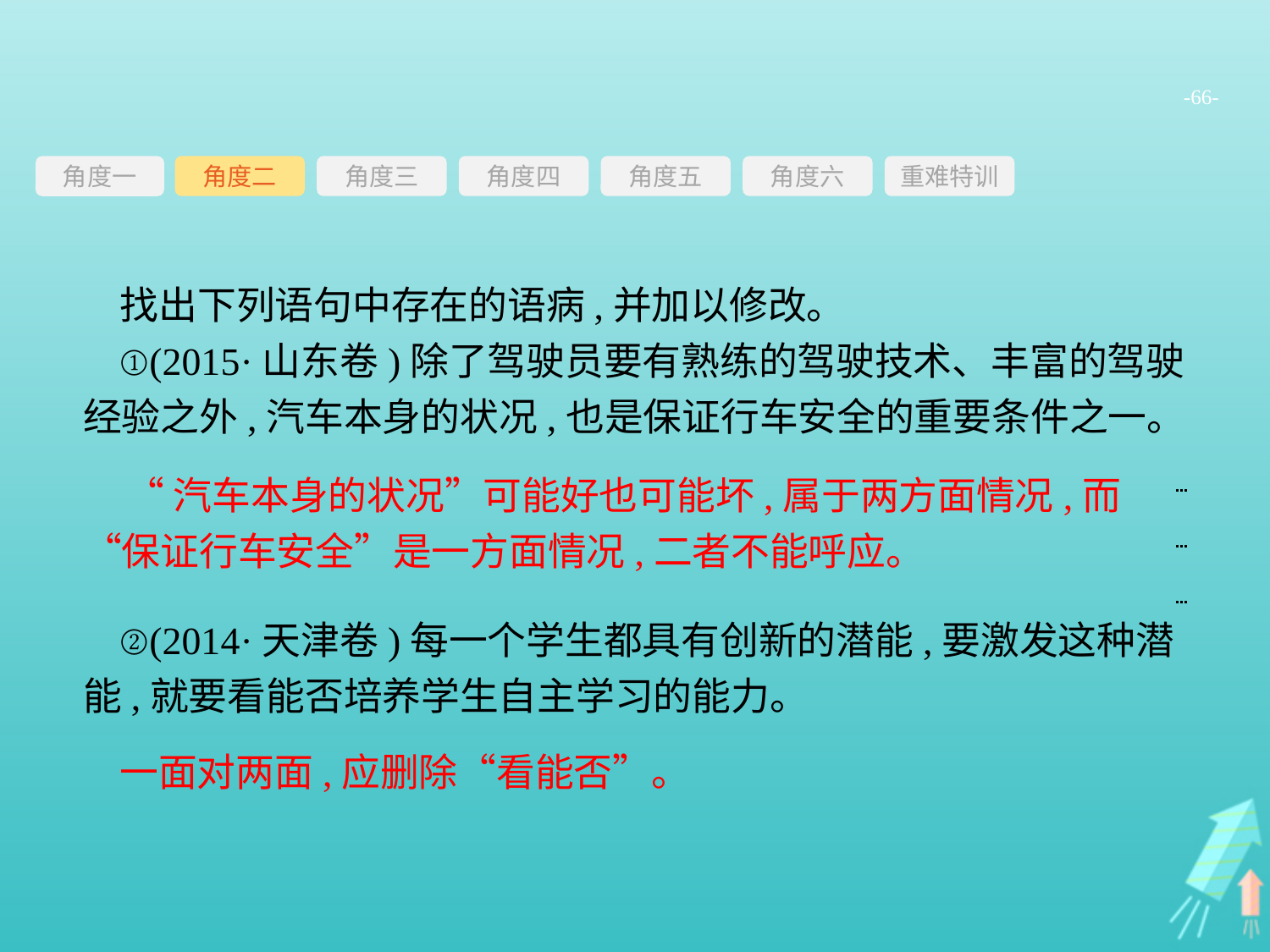

-66-
角度三
角度四
角度五
角度六
重难特训
角度二
角度一
找出下列语句中存在的语病,并加以修改。
①(2015·山东卷)除了驾驶员要有熟练的驾驶技术、丰富的驾驶经验之外,汽车本身的状况,也是保证行车安全的重要条件之一。

②(2014·天津卷)每一个学生都具有创新的潜能,要激发这种潜能,就要看能否培养学生自主学习的能力。
“汽车本身的状况”可能好也可能坏,属于两方面情况,而“保证行车安全”是一方面情况,二者不能呼应。
一面对两面,应删除“看能否”。